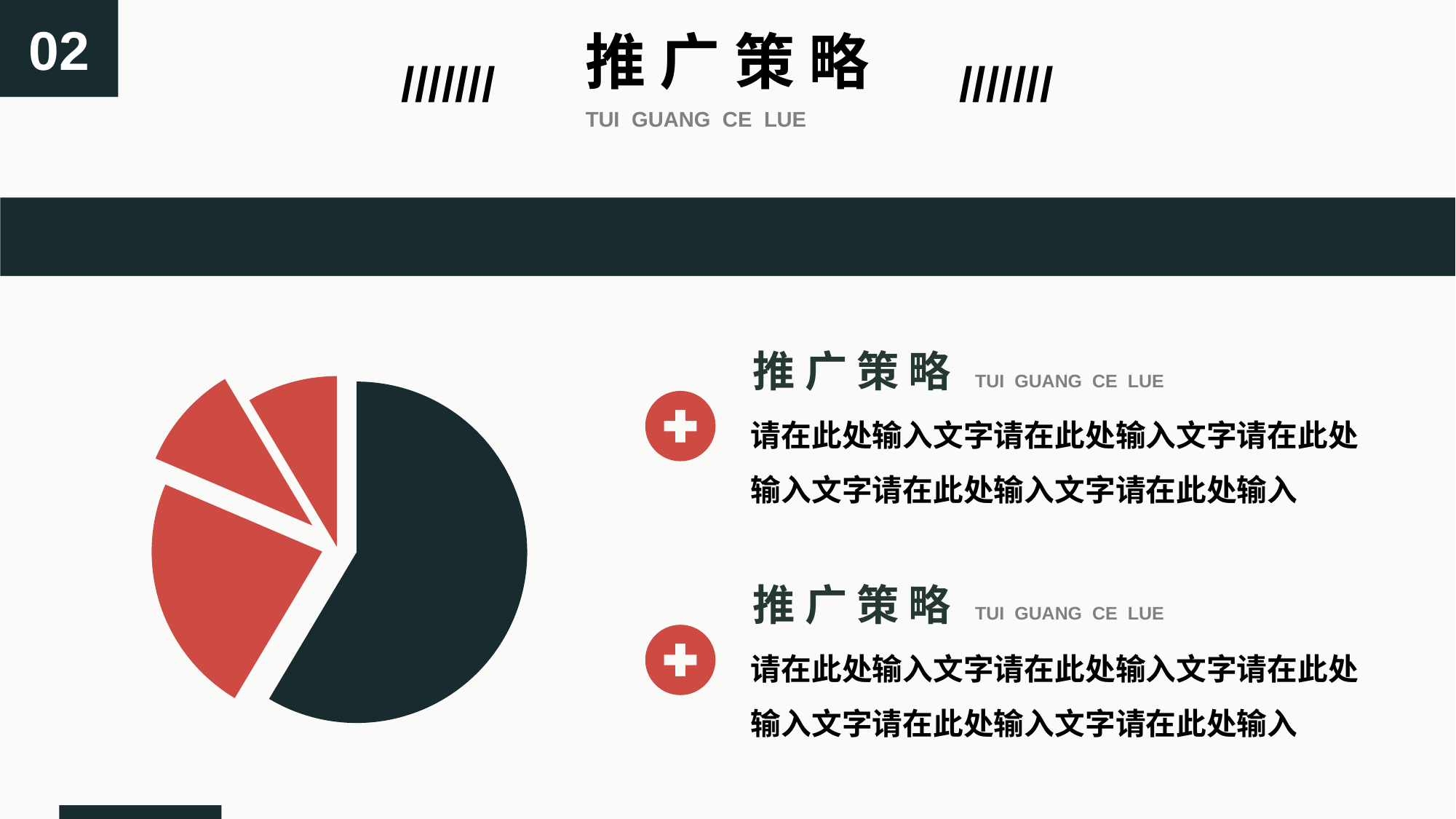

02
推 广 策 略
///////
///////
TUI  GUANG  CE  LUE

### Chart

| Category | 销售额 |
|---|---|
| 第一季度 | 8.2 |
| 第二季度 | 3.2 |
| 第三季度 | 1.4 |
| 第四季度 | 1.2 |
推 广 策 略
TUI  GUANG  CE  LUE

请在此处输入文字请在此处输入文字请在此处输入文字请在此处输入文字请在此处输入
推 广 策 略
TUI  GUANG  CE  LUE

请在此处输入文字请在此处输入文字请在此处输入文字请在此处输入文字请在此处输入